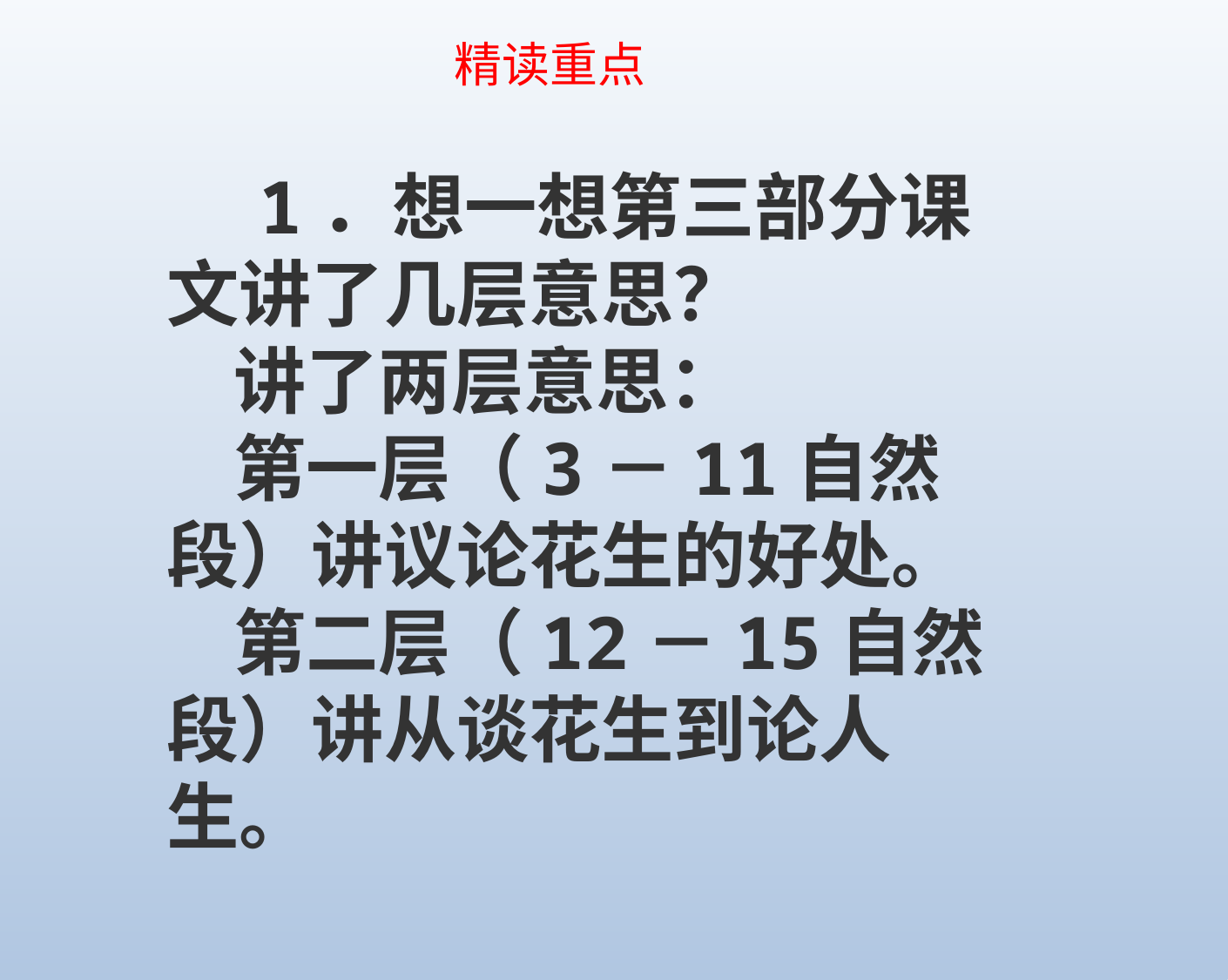

精读重点
   1．想一想第三部分课文讲了几层意思？
   讲了两层意思：
   第一层（3－11自然段）讲议论花生的好处。
   第二层（12－15自然段）讲从谈花生到论人生。